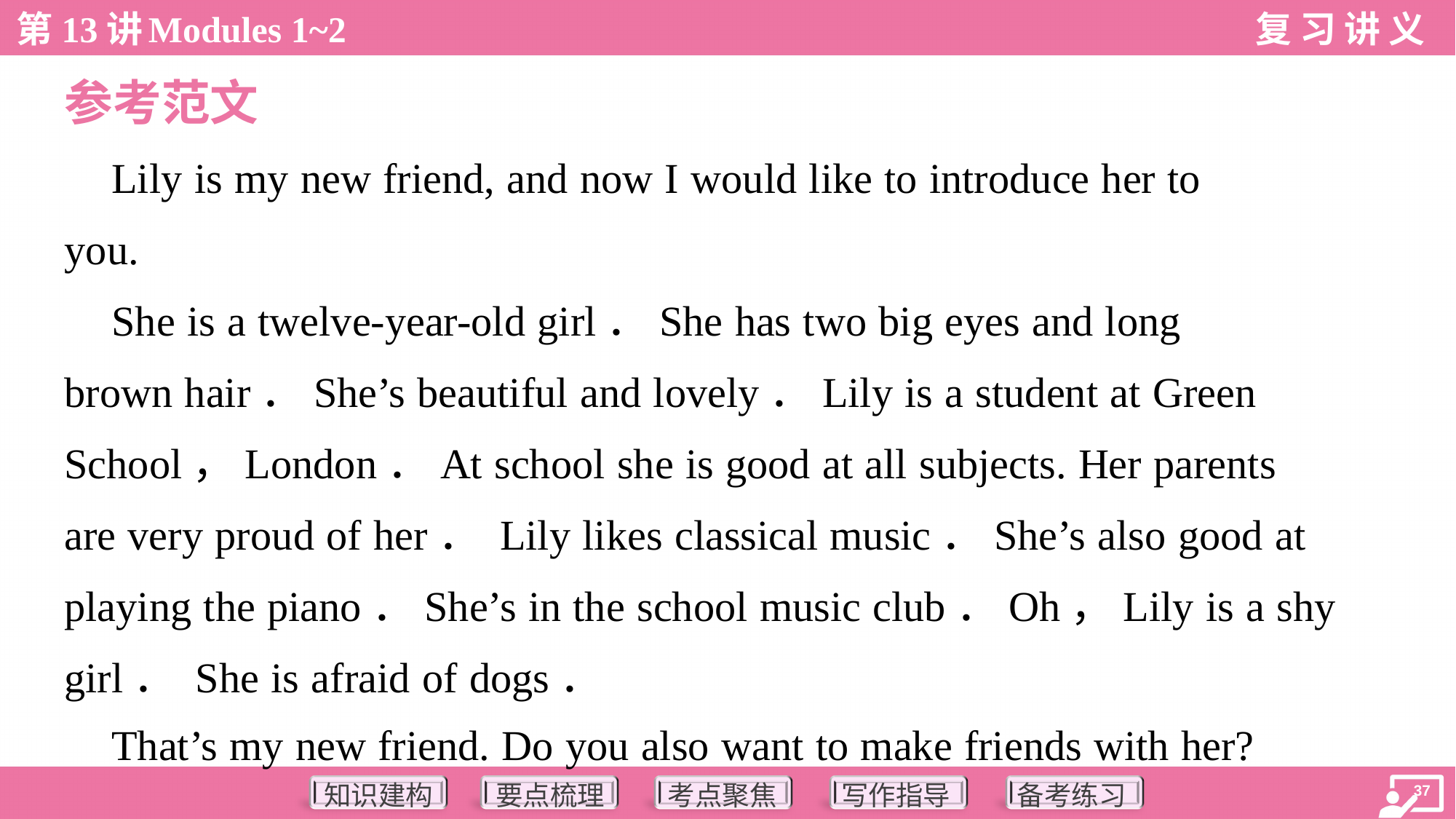

参考范文
    Lily is my new friend, and now I would like to introduce her to
you.
    She is a twelve-year-old girl．She has two big eyes and long
brown hair．She’s beautiful and lovely．Lily is a student at Green
School，London．At school she is good at all subjects. Her parents
are very proud of her． Lily likes classical music．She’s also good at
playing the piano．She’s in the school music club．Oh，Lily is a shy
girl． She is afraid of dogs．
    That’s my new friend. Do you also want to make friends with her?